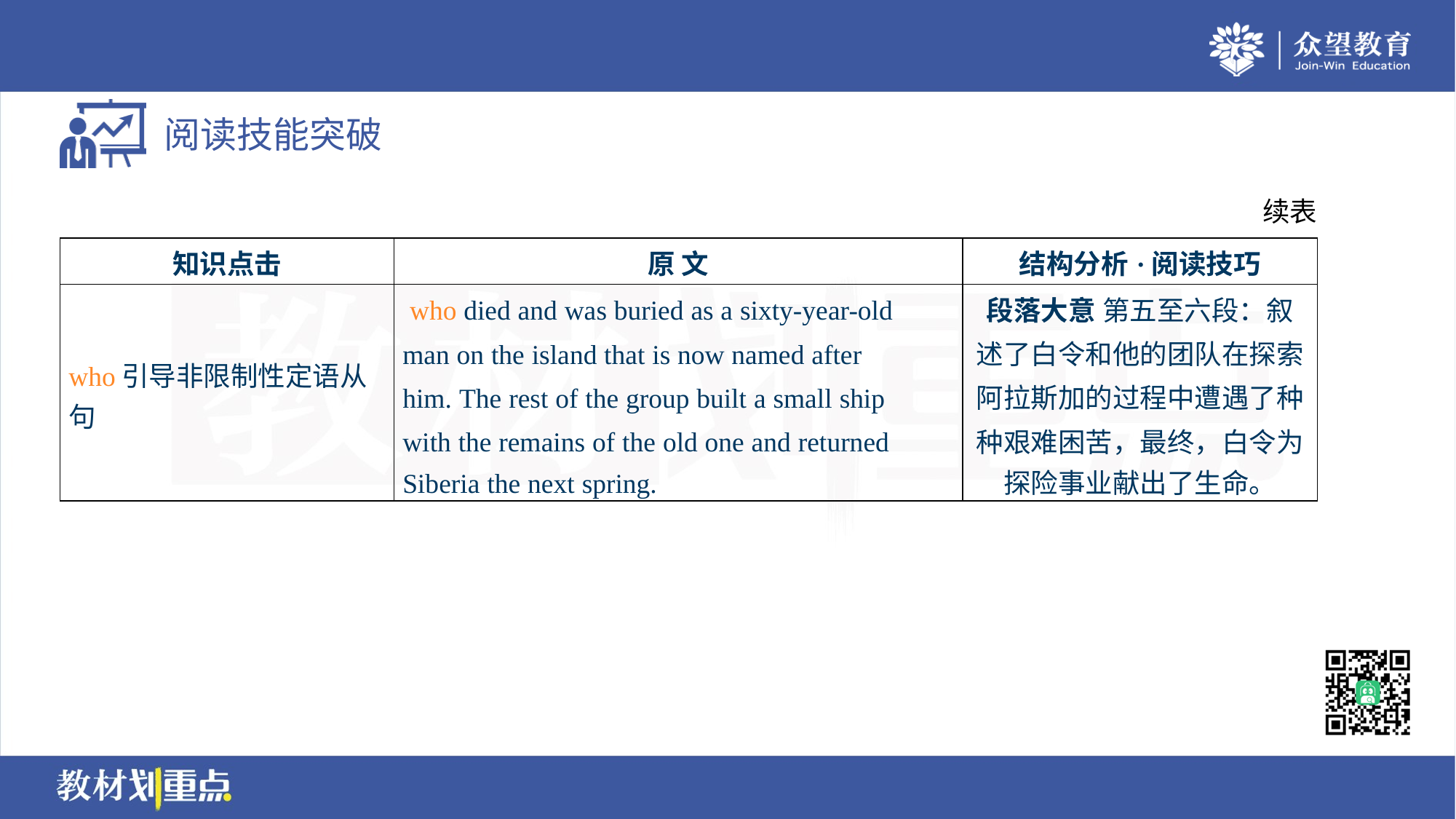

续表
| 知识点击 | 原 文 | 结构分析·阅读技巧 |
| --- | --- | --- |
| who引导非限制性定语从 句 | who died and was buried as a sixty-year-old man on the island that is now named after him. The rest of the group built a small ship with the remains of the old one and returned Siberia the next spring. | 段落大意 第五至六段：叙 述了白令和他的团队在探索 阿拉斯加的过程中遭遇了种 种艰难困苦，最终，白令为 探险事业献出了生命。 |